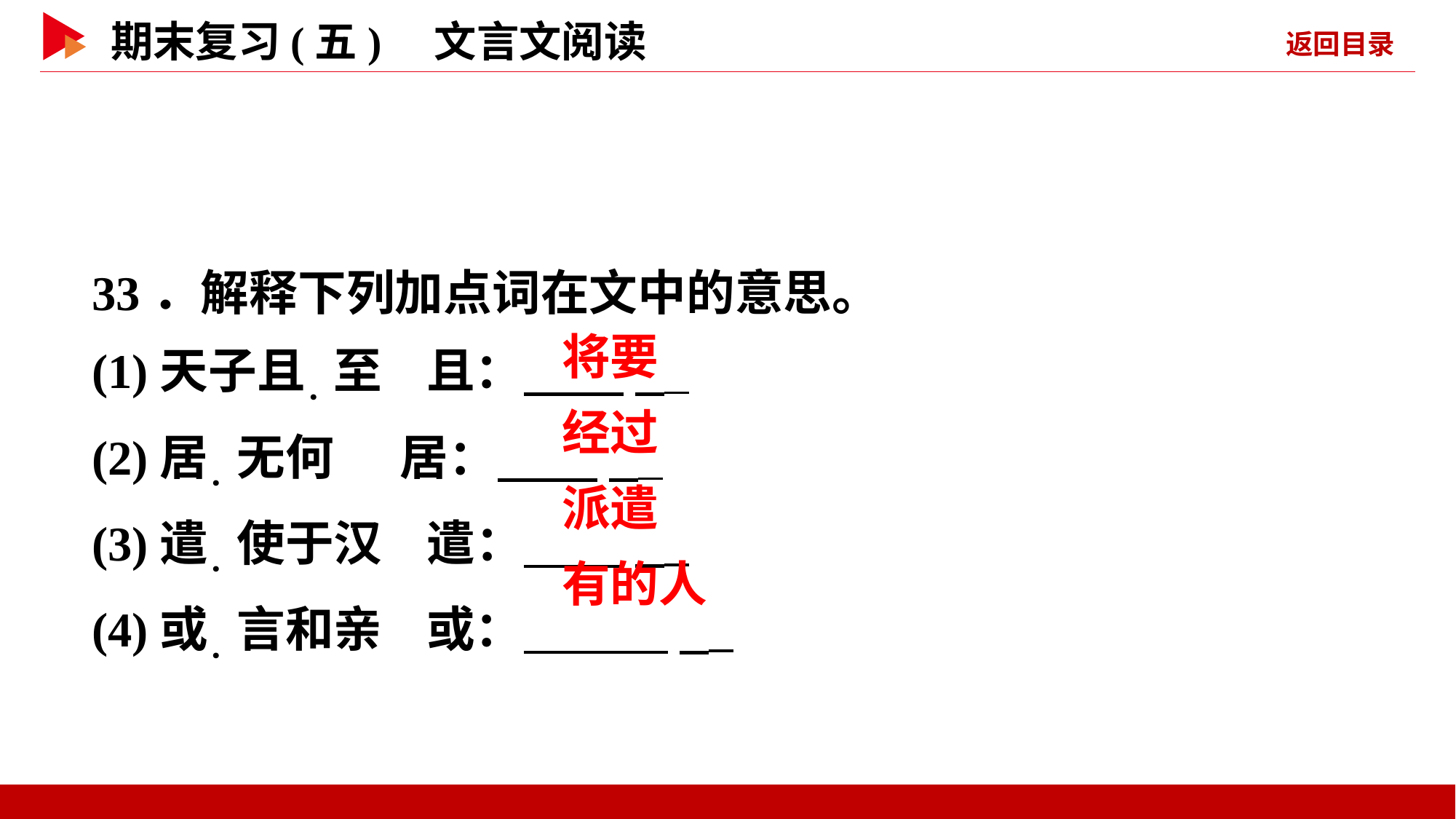

33．解释下列加点词在文中的意思。
(1)天子且．至    且：         _
(2)居．无何      居：         _
(3)遣．使于汉    遣：         _
(4)或．言和亲    或：             _
 将要
 经过
 派遣
 有的人